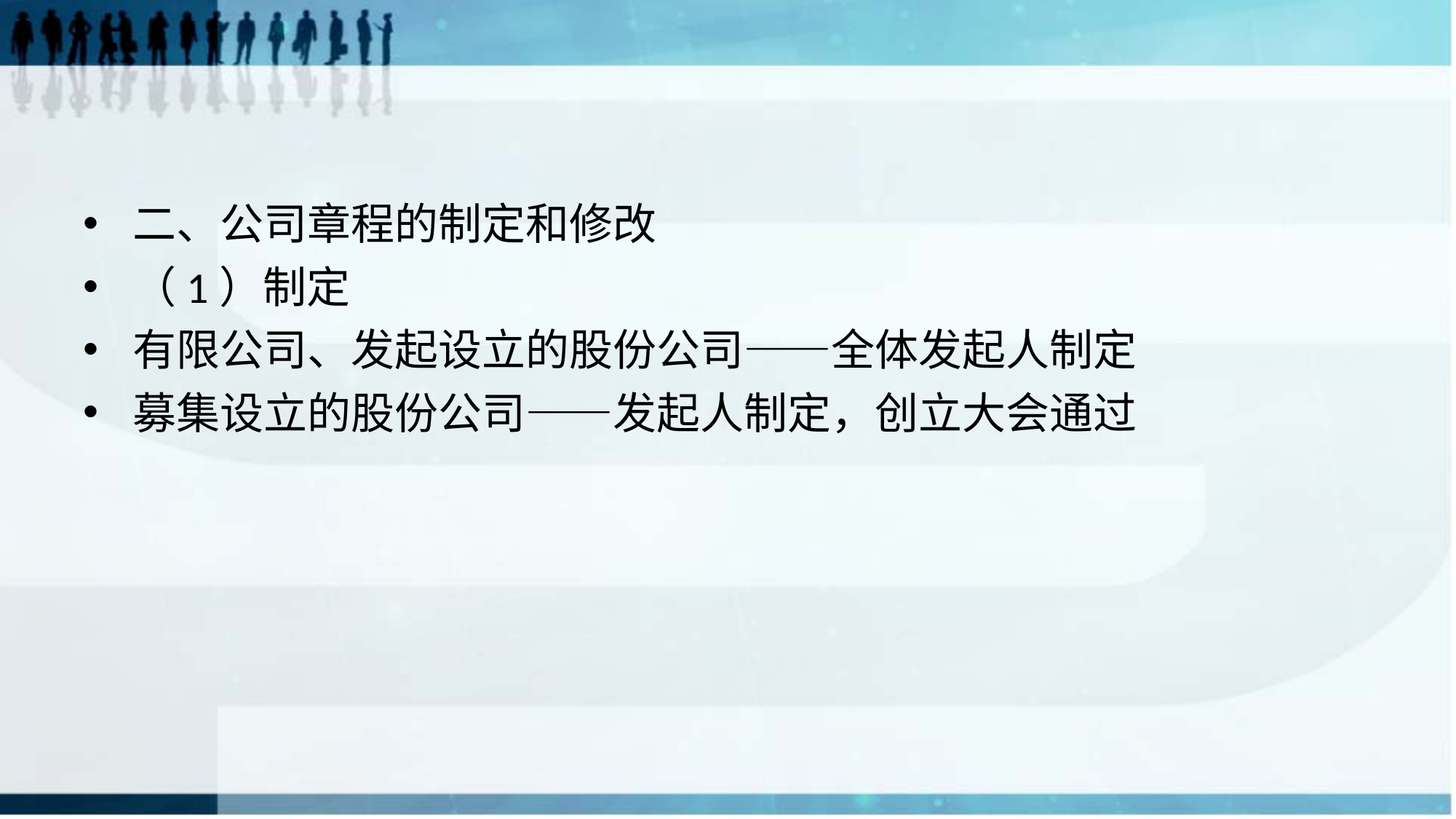

#
二、公司章程的制定和修改
（1）制定
有限公司、发起设立的股份公司——全体发起人制定
募集设立的股份公司——发起人制定，创立大会通过